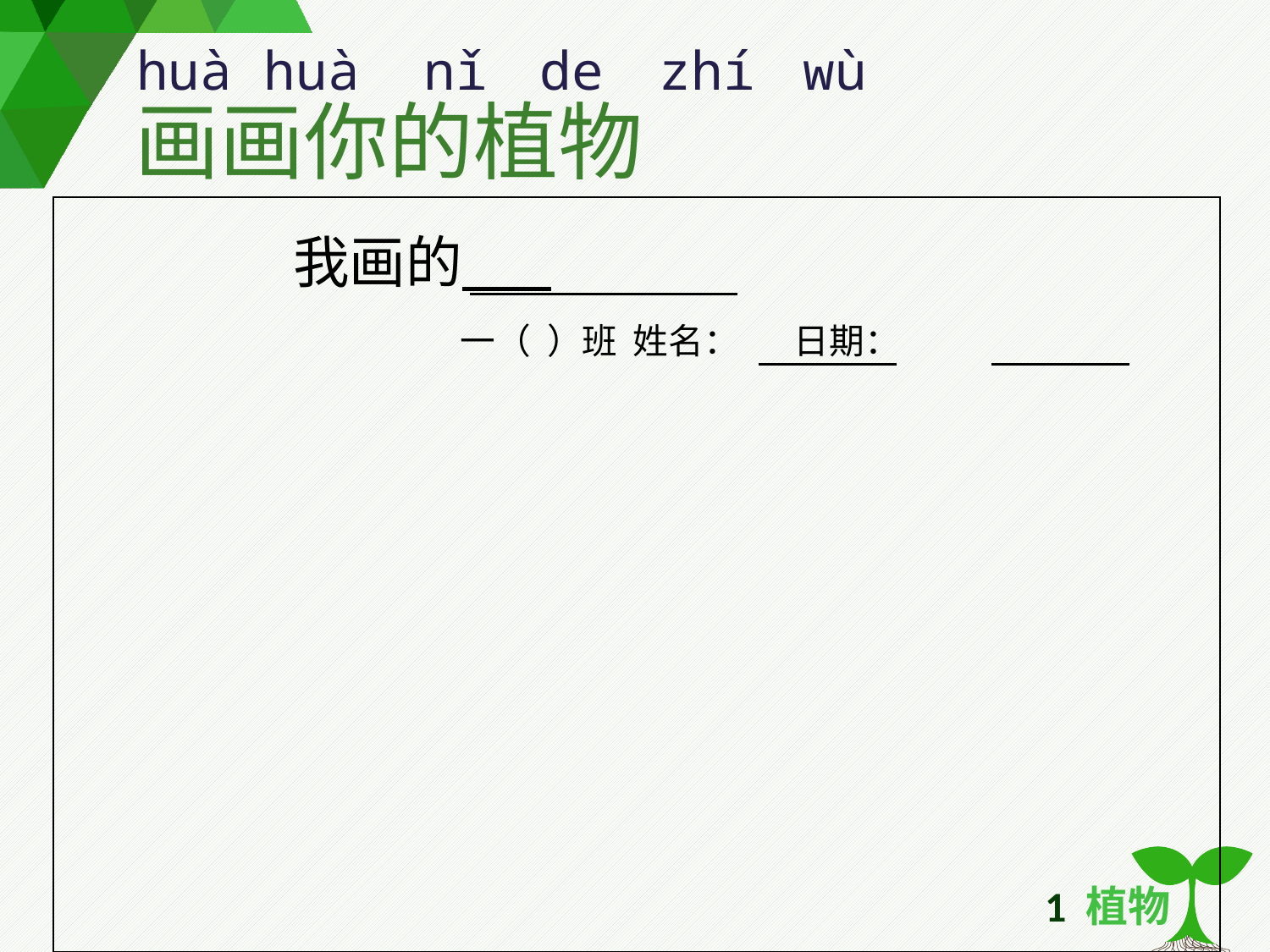

huà huà  nǐ  de  zhí  wù

画画你的植物

我画的
一（  ）班  姓名：       日期：